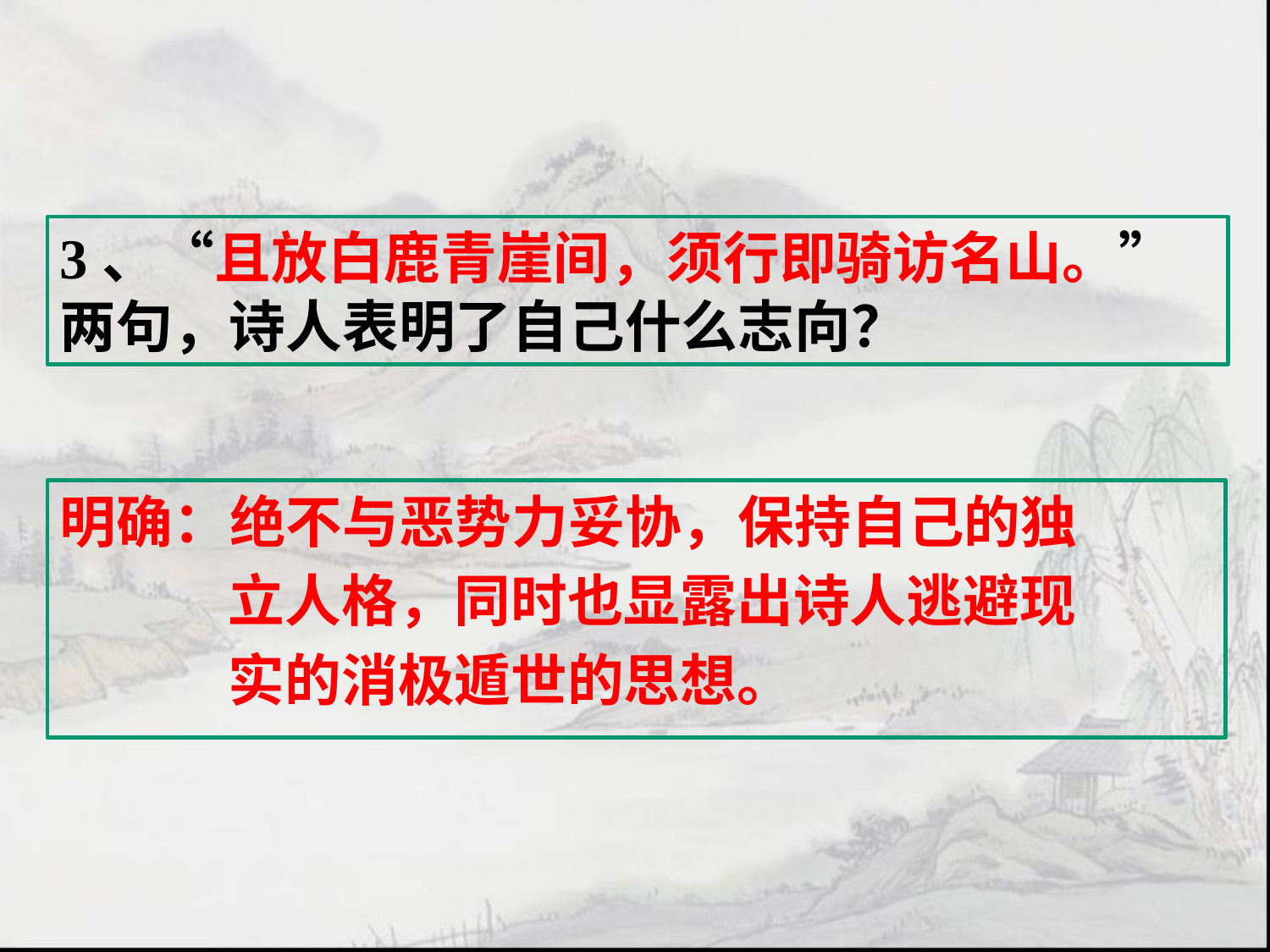

3、“且放白鹿青崖间，须行即骑访名山。”两句，诗人表明了自己什么志向？
明确：绝不与恶势力妥协，保持自己的独
            立人格，同时也显露出诗人逃避现
            实的消极遁世的思想。